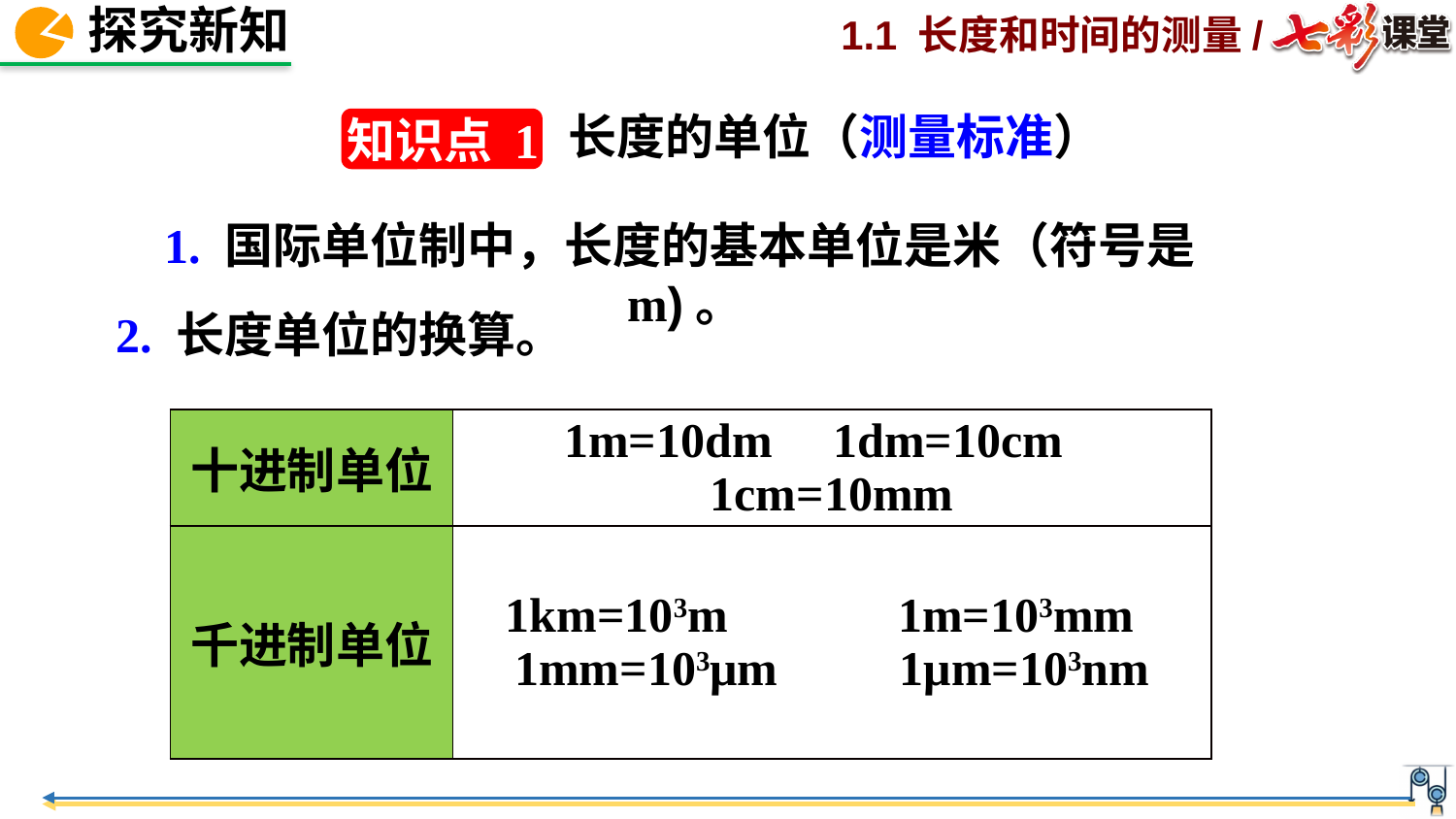

长度的单位（测量标准）

知识点 1
1. 国际单位制中，长度的基本单位是米（符号是m)。
2. 长度单位的换算。
| 十进制单位 | 1m=10dm 1dm=10cm 1cm=10mm |
| --- | --- |
| 千进制单位 | 1km=103m 1m=103mm 1mm=103μm 1μm=103nm |